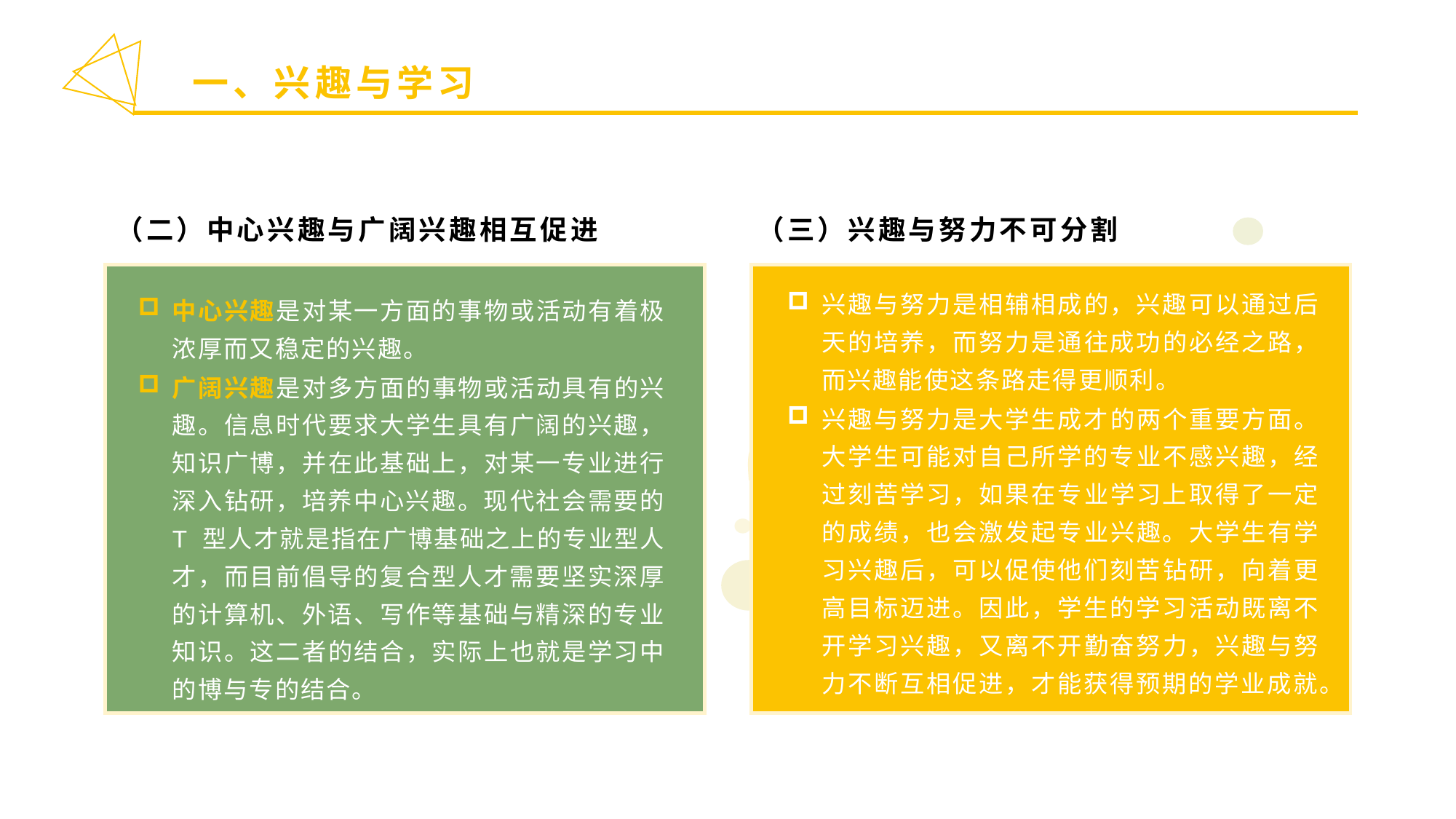

一、兴趣与学习
（二）中心兴趣与广阔兴趣相互促进
（三）兴趣与努力不可分割

兴趣与努力是相辅相成的，兴趣可以通过后天的培养，而努力是通往成功的必经之路，而兴趣能使这条路走得更顺利。
兴趣与努力是大学生成才的两个重要方面。大学生可能对自己所学的专业不感兴趣，经过刻苦学习，如果在专业学习上取得了一定的成绩，也会激发起专业兴趣。大学生有学习兴趣后，可以促使他们刻苦钻研，向着更高目标迈进。因此，学生的学习活动既离不开学习兴趣，又离不开勤奋努力，兴趣与努力不断互相促进，才能获得预期的学业成就。
中心兴趣是对某一方面的事物或活动有着极浓厚而又稳定的兴趣。
广阔兴趣是对多方面的事物或活动具有的兴趣。信息时代要求大学生具有广阔的兴趣，知识广博，并在此基础上，对某一专业进行深入钻研，培养中心兴趣。现代社会需要的 T 型人才就是指在广博基础之上的专业型人才，而目前倡导的复合型人才需要坚实深厚的计算机、外语、写作等基础与精深的专业知识。这二者的结合，实际上也就是学习中的博与专的结合。